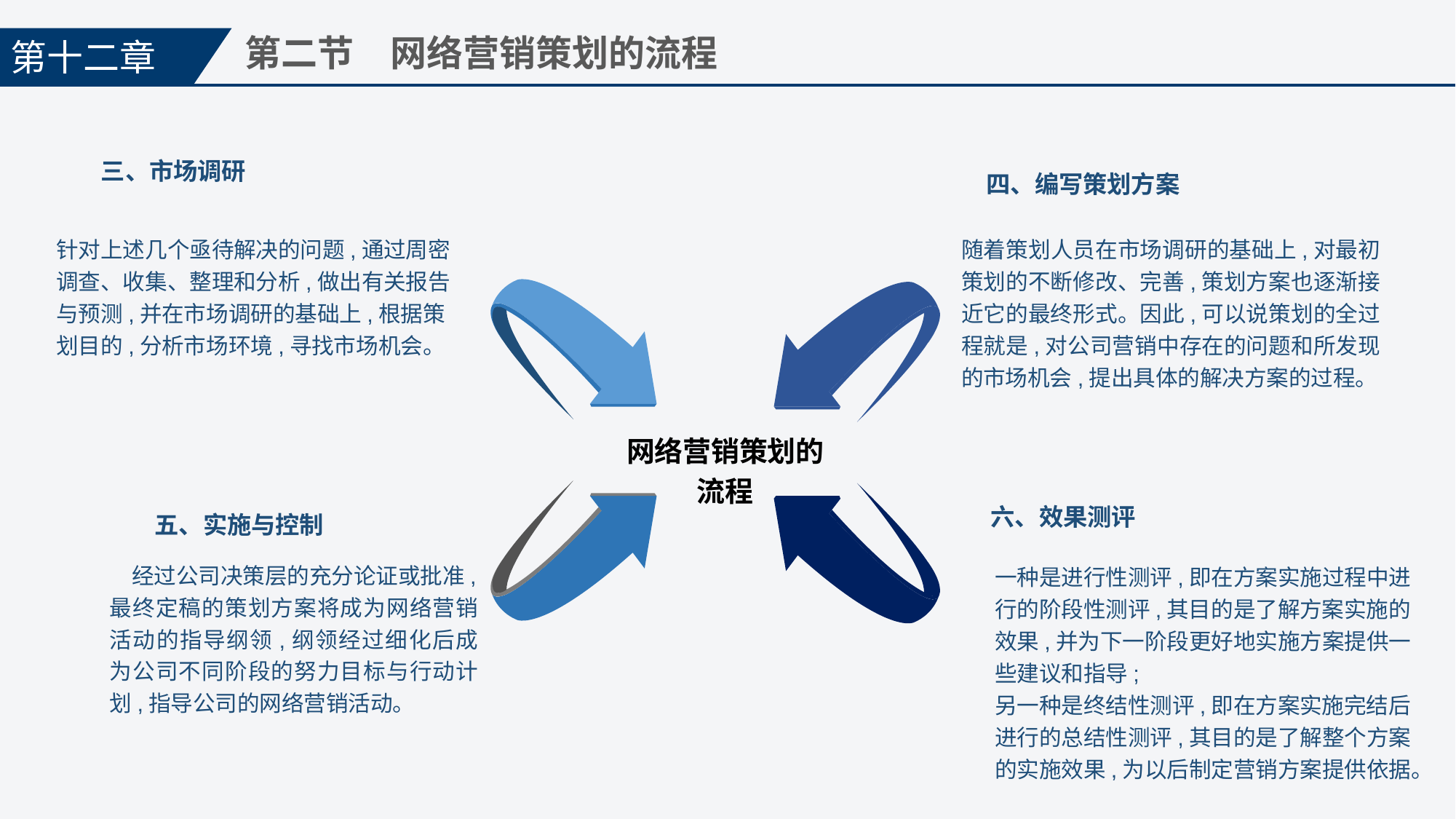

第十二章
第二节　网络营销策划的流程
三、市场调研
针对上述几个亟待解决的问题,通过周密调查、收集、整理和分析,做出有关报告与预测,并在市场调研的基础上,根据策划目的,分析市场环境,寻找市场机会。
四、编写策划方案
随着策划人员在市场调研的基础上,对最初策划的不断修改、完善,策划方案也逐渐接近它的最终形式。因此,可以说策划的全过程就是,对公司营销中存在的问题和所发现的市场机会,提出具体的解决方案的过程。

网络营销策划的
流程

六、效果测评
一种是进行性测评,即在方案实施过程中进行的阶段性测评,其目的是了解方案实施的效果,并为下一阶段更好地实施方案提供一些建议和指导;
另一种是终结性测评,即在方案实施完结后进行的总结性测评,其目的是了解整个方案的实施效果,为以后制定营销方案提供依据。
五、实施与控制
　经过公司决策层的充分论证或批准,最终定稿的策划方案将成为网络营销活动的指导纲领,纲领经过细化后成为公司不同阶段的努力目标与行动计划,指导公司的网络营销活动。